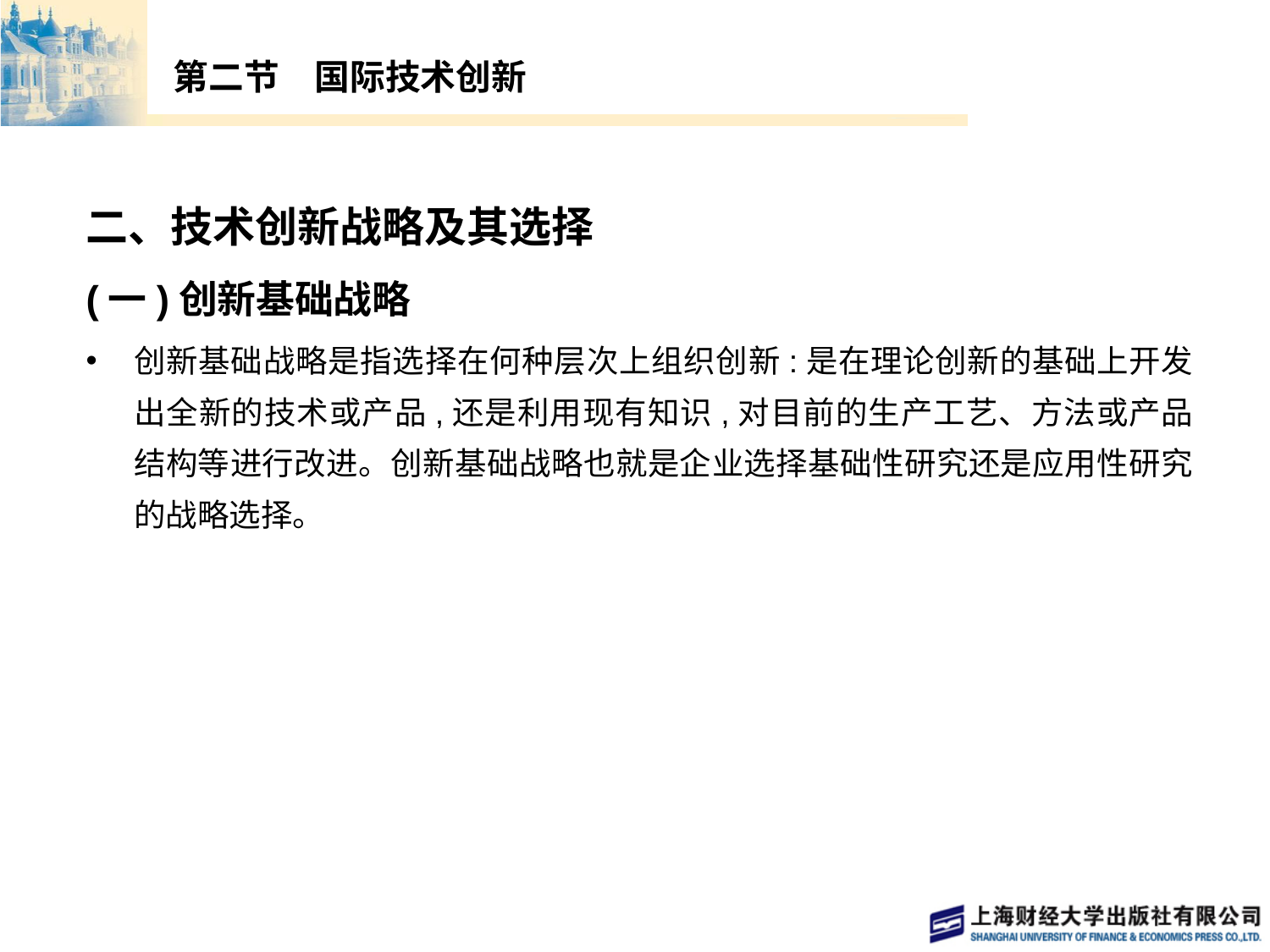

# 第二节　国际技术创新
二、技术创新战略及其选择
(一)创新基础战略
创新基础战略是指选择在何种层次上组织创新:是在理论创新的基础上开发出全新的技术或产品,还是利用现有知识,对目前的生产工艺、方法或产品结构等进行改进。创新基础战略也就是企业选择基础性研究还是应用性研究的战略选择。